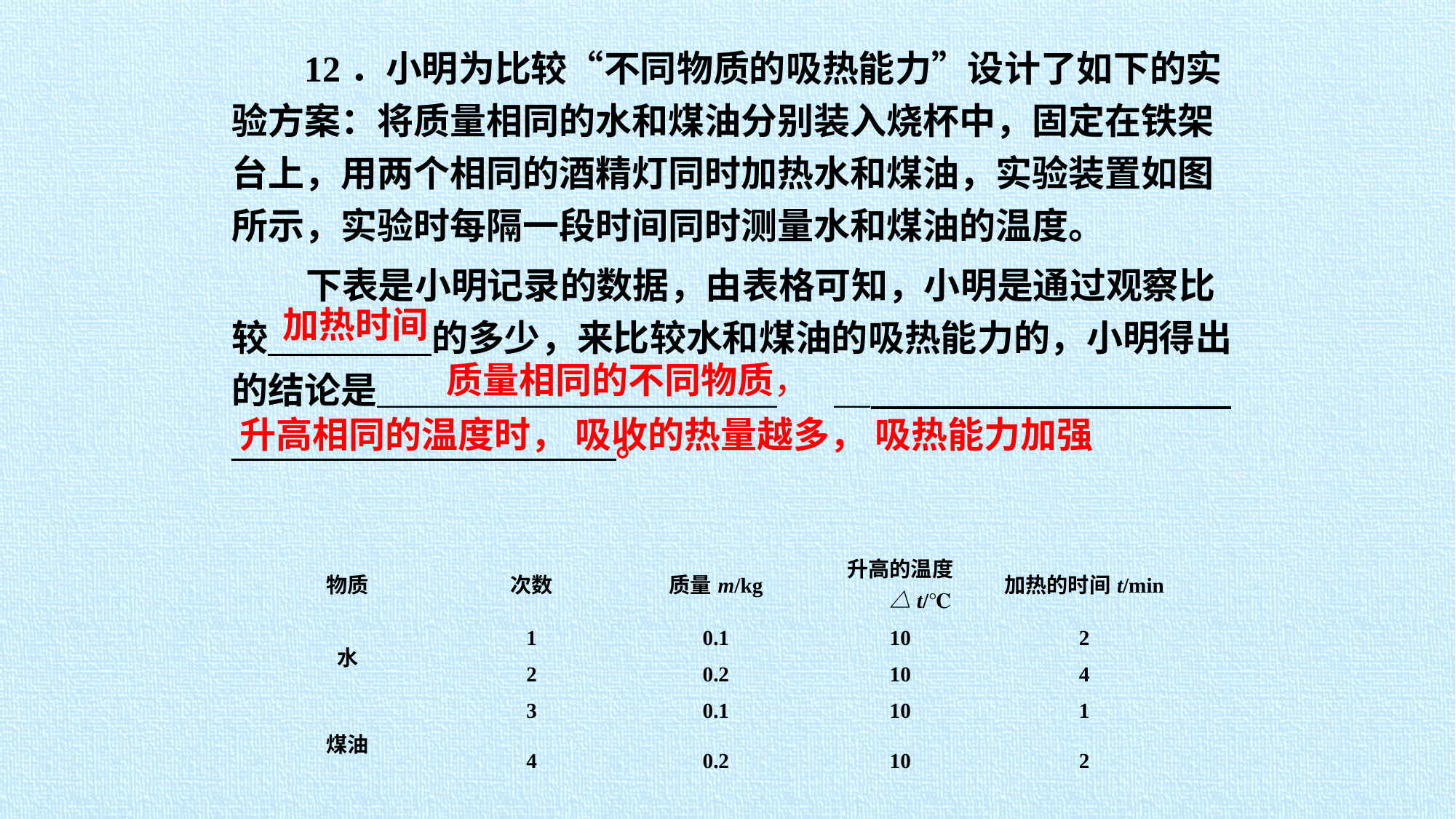

12．小明为比较“不同物质的吸热能力”设计了如下的实验方案：将质量相同的水和煤油分别装入烧杯中，固定在铁架台上，用两个相同的酒精灯同时加热水和煤油，实验装置如图所示，实验时每隔一段时间同时测量水和煤油的温度。
        下表是小明记录的数据，由表格可知，小明是通过观察比较                    的多少，来比较水和煤油的吸热能力的，小明得出的结论是＿＿＿＿＿＿＿＿＿＿＿       ＿                                                                                            。
加热时间
质量相同的不同物质，
升高相同的温度时， 吸收的热量越多， 吸热能力加强
| 物质 | 次数 | 质量m/kg | 升高的温度△t/℃ | 加热的时间t/min |
| --- | --- | --- | --- | --- |
| 水 | 1 | 0.1 | 10 | 2 |
|  | 2 | 0.2 | 10 | 4 |
| 煤油 | 3 | 0.1 | 10 | 1 |
|  | 4 | 0.2 | 10 | 2 |